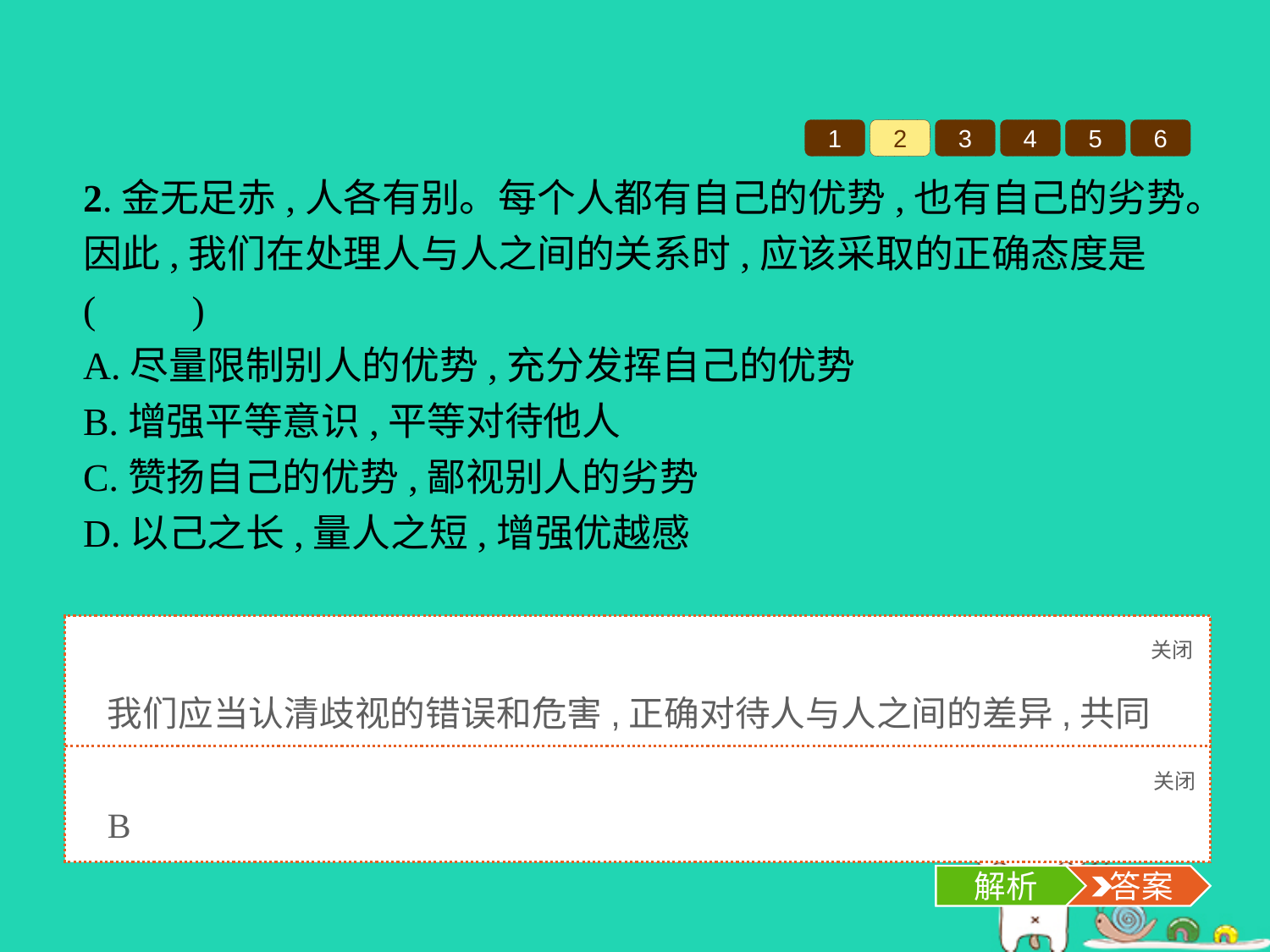

1
2
3
4
5
6
2.金无足赤,人各有别。每个人都有自己的优势,也有自己的劣势。因此,我们在处理人与人之间的关系时,应该采取的正确态度是(　　)
A.尽量限制别人的优势,充分发挥自己的优势
B.增强平等意识,平等对待他人
C.赞扬自己的优势,鄙视别人的劣势
D.以己之长,量人之短,增强优越感

关闭
解析

我们应当认清歧视的错误和危害,正确对待人与人之间的差异,共同建立彼此平等相待、真诚和谐的人际关系,B项中的态度是正确的。

关闭
解析
  答案

B
解析
  答案